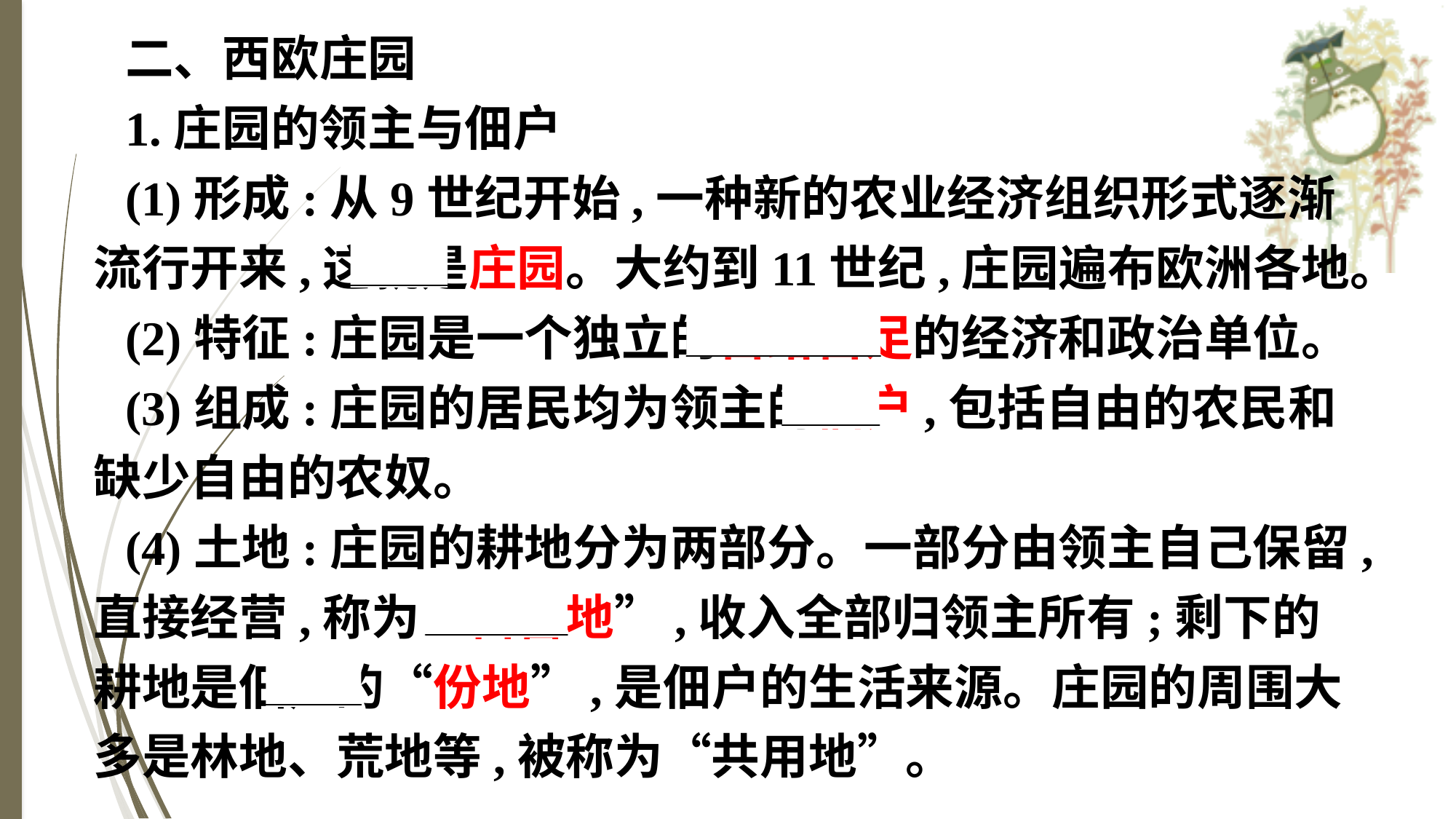

二、西欧庄园
1.庄园的领主与佃户
(1)形成:从9世纪开始,一种新的农业经济组织形式逐渐流行开来,这就是庄园。大约到11世纪,庄园遍布欧洲各地。
(2)特征:庄园是一个独立的自给自足的经济和政治单位。
(3)组成:庄园的居民均为领主的佃户,包括自由的农民和缺少自由的农奴。
(4)土地:庄园的耕地分为两部分。一部分由领主自己保留,直接经营,称为“自营地”,收入全部归领主所有;剩下的耕地是佃户的“份地”,是佃户的生活来源。庄园的周围大多是林地、荒地等,被称为“共用地”。